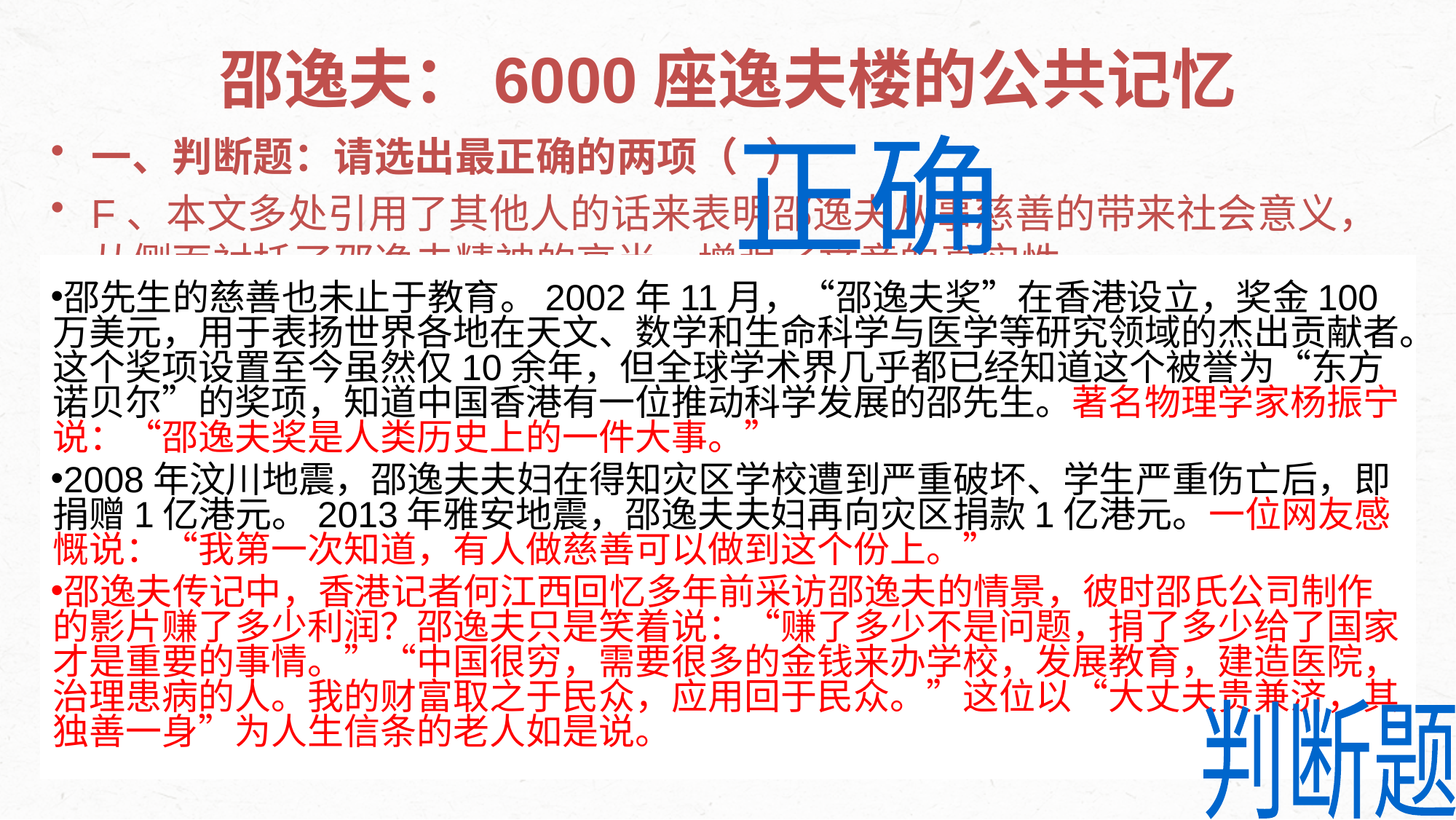

# 邵逸夫：6000座逸夫楼的公共记忆
一、判断题：请选出最正确的两项（   ）
F、本文多处引用了其他人的话来表明邵逸夫从事慈善的带来社会意义，从侧面衬托了邵逸夫精神的高尚，增强了文章的真实性。
G、文章运用欲扬先抑的写法，通过多种表现人物的方法，高度评价了邵逸夫在慈善事业上的贡献。
正确
邵先生的慈善也未止于教育。2002年11月，“邵逸夫奖”在香港设立，奖金100万美元，用于表扬世界各地在天文、数学和生命科学与医学等研究领域的杰出贡献者。这个奖项设置至今虽然仅10余年，但全球学术界几乎都已经知道这个被誉为“东方诺贝尔”的奖项，知道中国香港有一位推动科学发展的邵先生。著名物理学家杨振宁说：“邵逸夫奖是人类历史上的一件大事。”
2008年汶川地震，邵逸夫夫妇在得知灾区学校遭到严重破坏、学生严重伤亡后，即捐赠1亿港元。2013年雅安地震，邵逸夫夫妇再向灾区捐款1亿港元。一位网友感慨说：“我第一次知道，有人做慈善可以做到这个份上。”
邵逸夫传记中，香港记者何江西回忆多年前采访邵逸夫的情景，彼时邵氏公司制作的影片赚了多少利润？邵逸夫只是笑着说：“赚了多少不是问题，捐了多少给了国家才是重要的事情。”“中国很穷，需要很多的金钱来办学校，发展教育，建造医院，治理患病的人。我的财富取之于民众，应用回于民众。”这位以“大丈夫贵兼济，其独善一身”为人生信条的老人如是说。
判断题